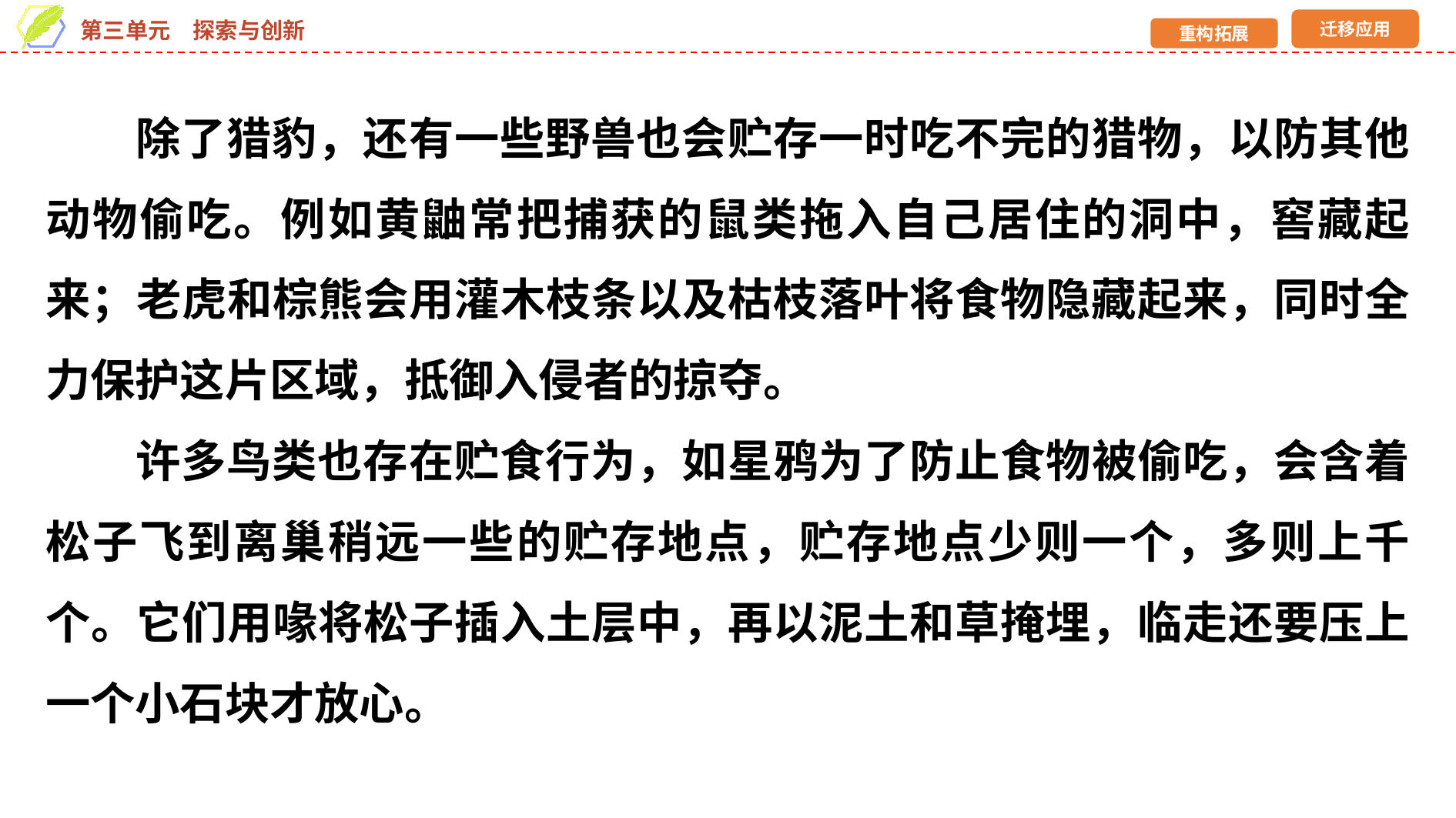

除了猎豹，还有一些野兽也会贮存一时吃不完的猎物，以防其他动物偷吃。例如黄鼬常把捕获的鼠类拖入自己居住的洞中，窖藏起来；老虎和棕熊会用灌木枝条以及枯枝落叶将食物隐藏起来，同时全力保护这片区域，抵御入侵者的掠夺。
许多鸟类也存在贮食行为，如星鸦为了防止食物被偷吃，会含着松子飞到离巢稍远一些的贮存地点，贮存地点少则一个，多则上千个。它们用喙将松子插入土层中，再以泥土和草掩埋，临走还要压上一个小石块才放心。